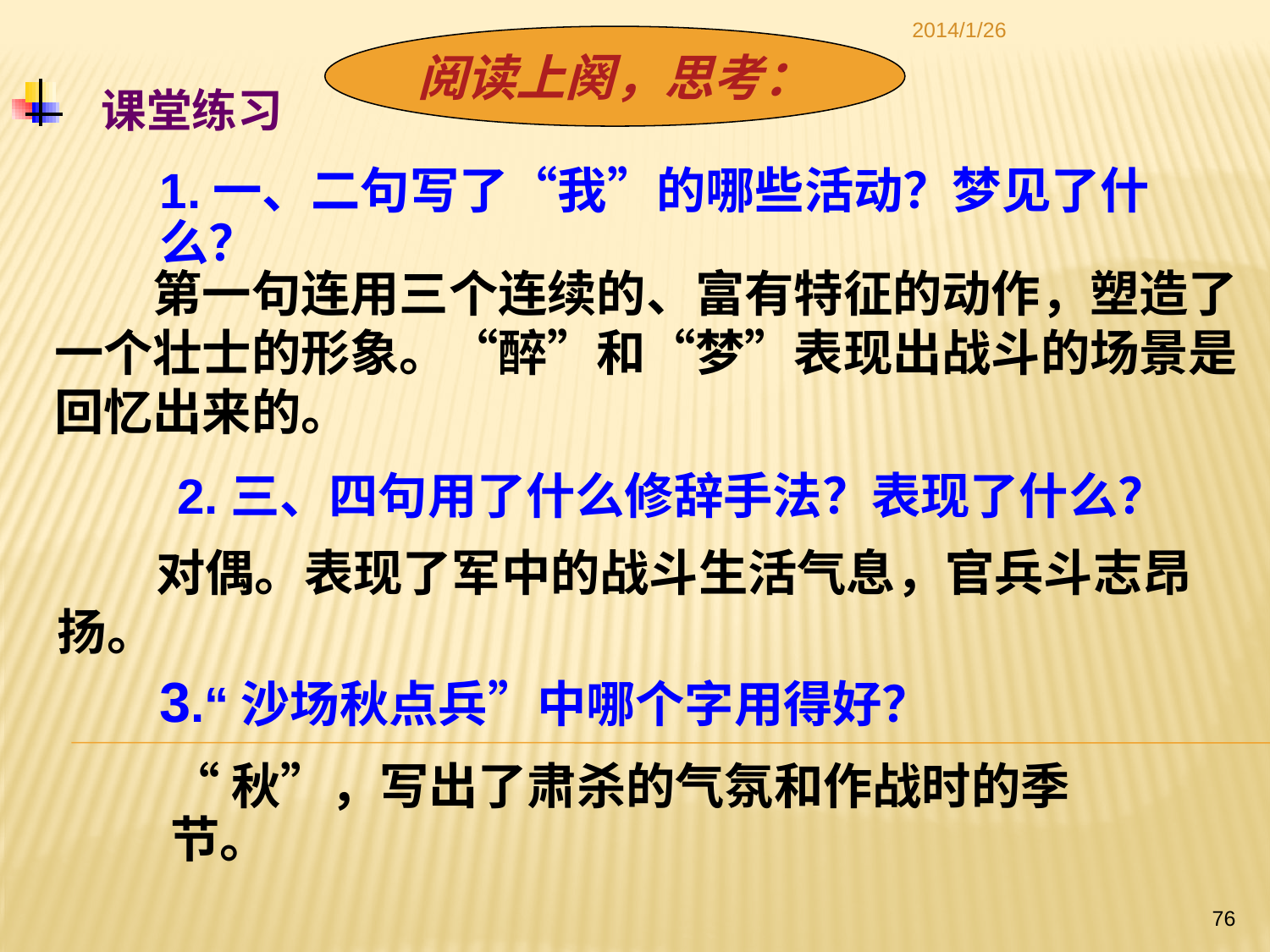

2014/1/26
阅读上阕，思考：
# 课堂练习
1.一、二句写了“我”的哪些活动？梦见了什么？
　　第一句连用三个连续的、富有特征的动作，塑造了一个壮士的形象。“醉”和“梦”表现出战斗的场景是回忆出来的。
2.三、四句用了什么修辞手法？表现了什么？
　　对偶。表现了军中的战斗生活气息，官兵斗志昂扬。
3.“沙场秋点兵”中哪个字用得好？
“秋”，写出了肃杀的气氛和作战时的季节。
76